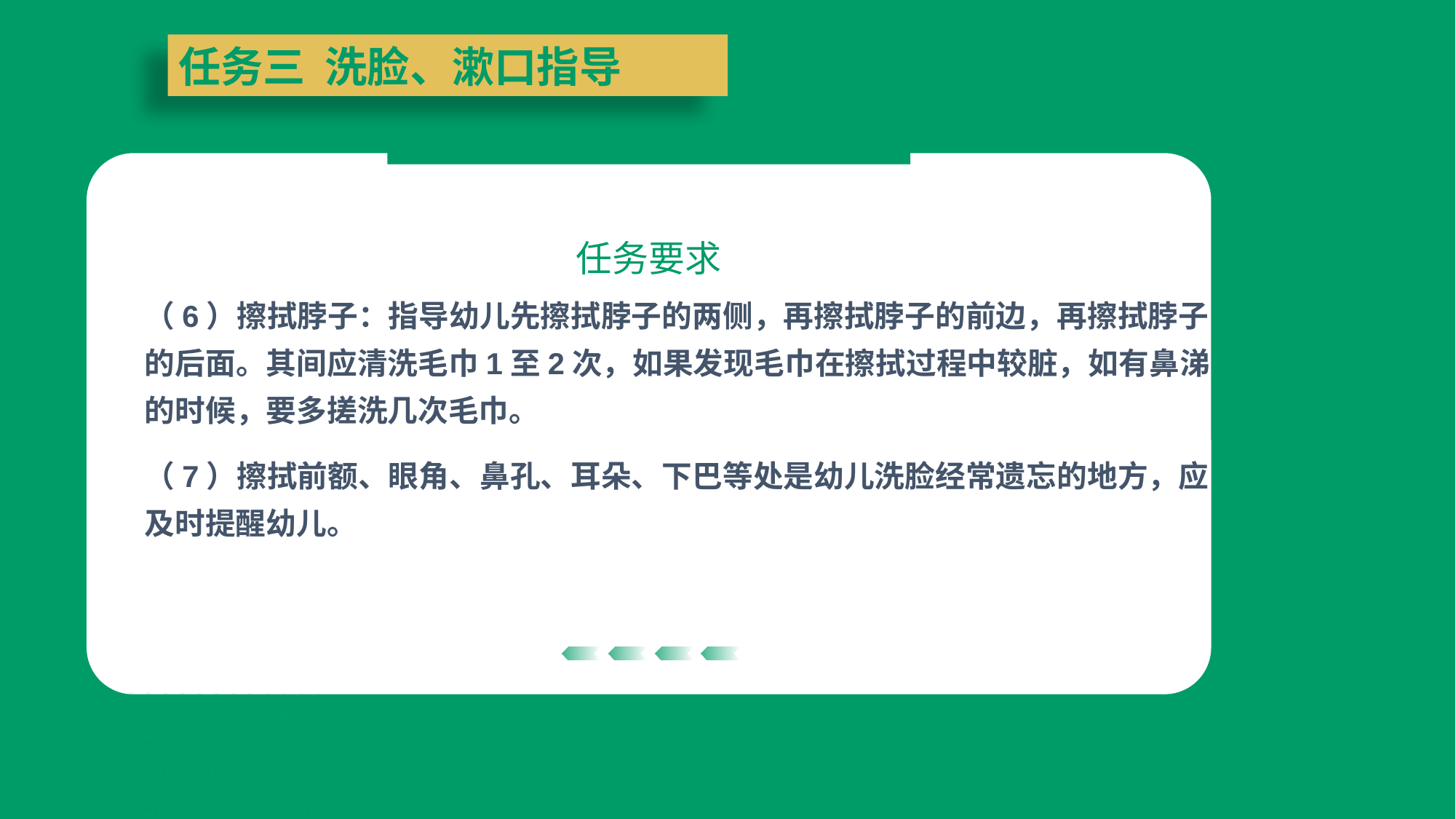

任务三  洗脸、漱口指导

任务要求
（6）擦拭脖子：指导幼儿先擦拭脖子的两侧，再擦拭脖子的前边，再擦拭脖子的后面。其间应清洗毛巾1至2次，如果发现毛巾在擦拭过程中较脏，如有鼻涕的时候，要多搓洗几次毛巾。
（7）擦拭前额、眼角、鼻孔、耳朵、下巴等处是幼儿洗脸经常遗忘的地方，应及时提醒幼儿。